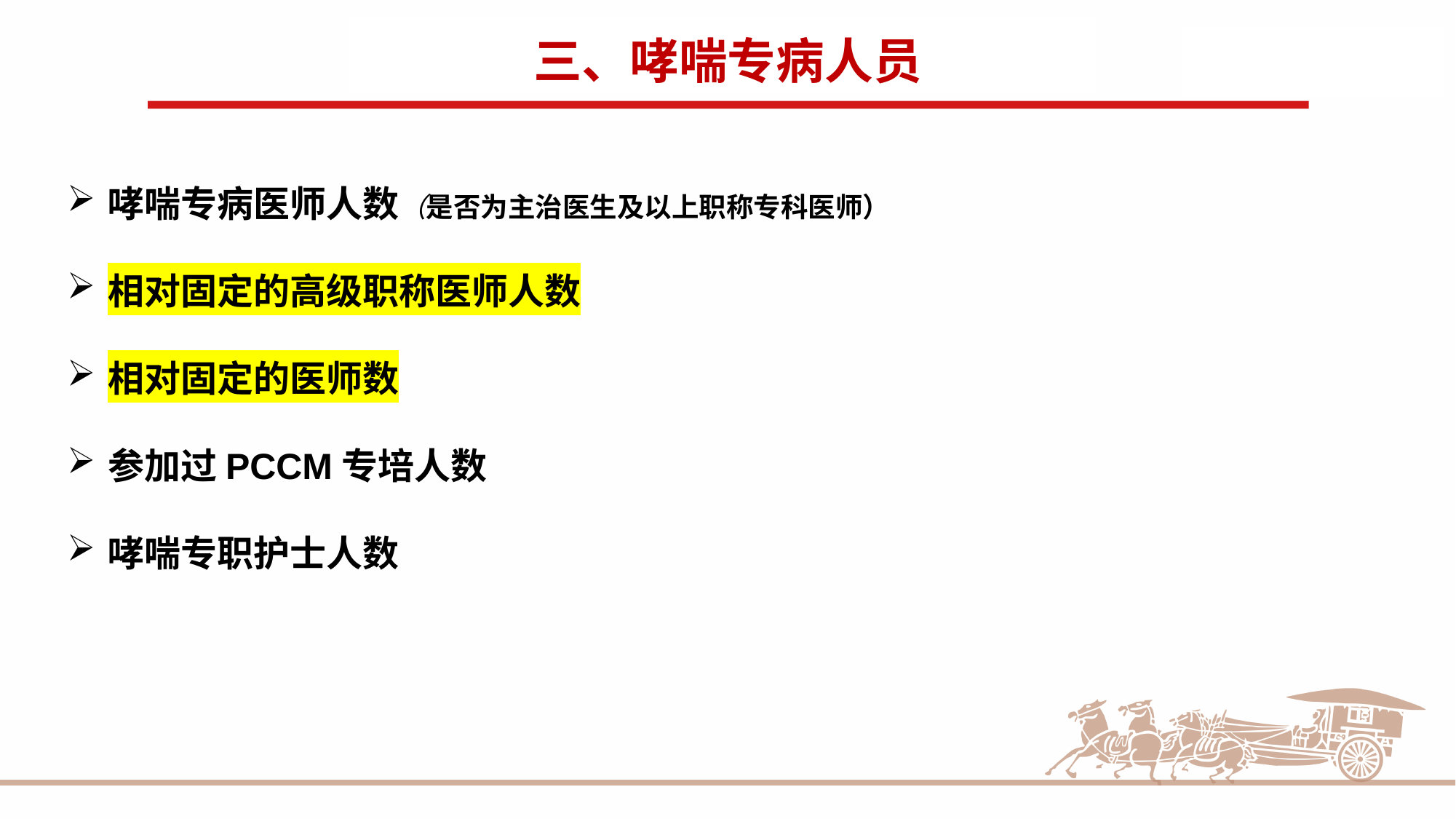

三、哮喘专病人员
哮喘专病医师人数（是否为主治医生及以上职称专科医师）
相对固定的高级职称医师人数
相对固定的医师数
参加过PCCM专培人数
哮喘专职护士人数